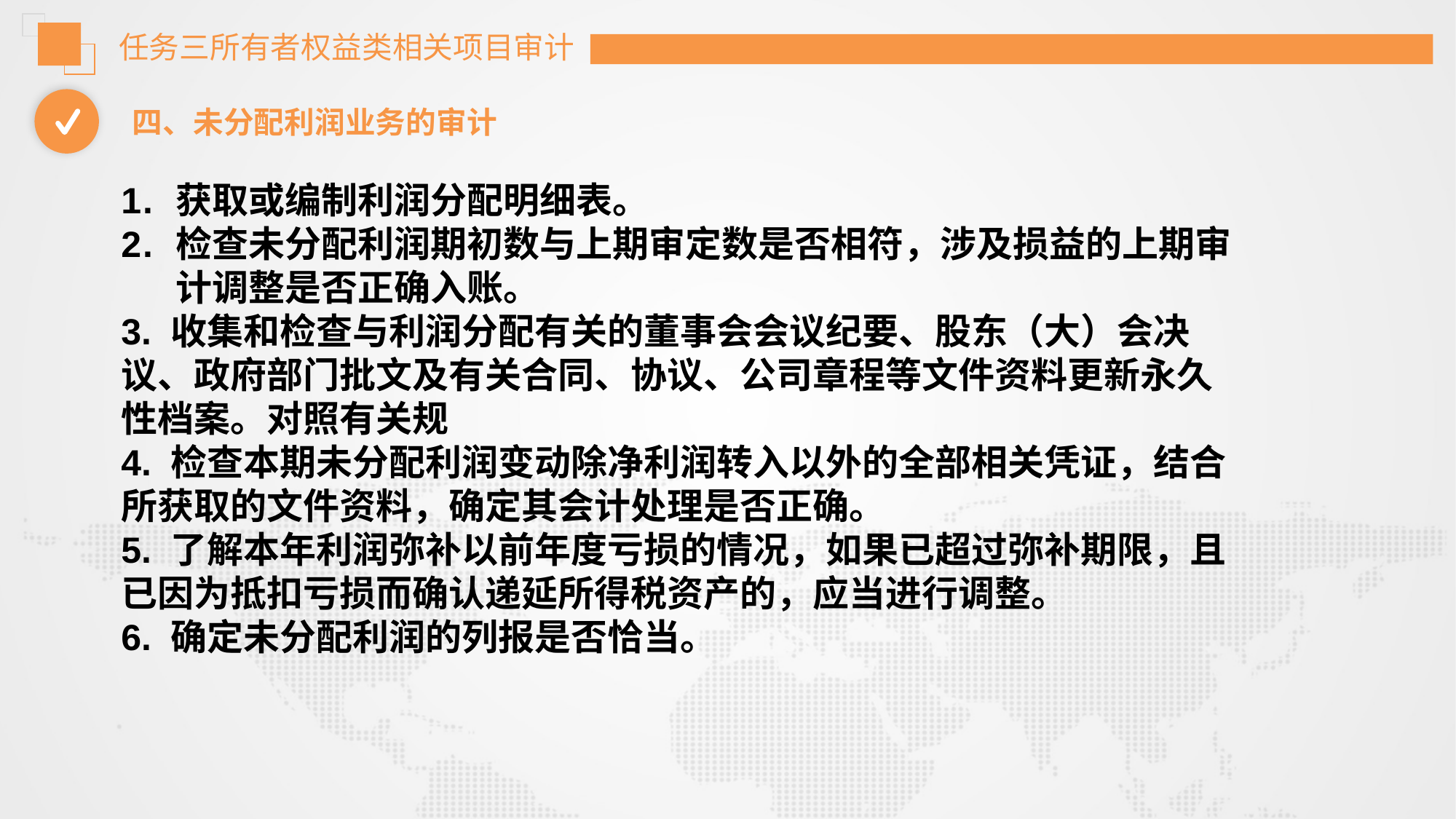

任务三所有者权益类相关项目审计

四、未分配利润业务的审计
获取或编制利润分配明细表。
检查未分配利润期初数与上期审定数是否相符，涉及损益的上期审计调整是否正确入账。
3. 收集和检查与利润分配有关的董事会会议纪要、股东（大）会决议、政府部门批文及有关合同、协议、公司章程等文件资料更新永久性档案。对照有关规
4. 检查本期未分配利润变动除净利润转入以外的全部相关凭证，结合所获取的文件资料，确定其会计处理是否正确。
5. 了解本年利润弥补以前年度亏损的情况，如果已超过弥补期限，且已因为抵扣亏损而确认递延所得税资产的，应当进行调整。
6. 确定未分配利润的列报是否恰当。